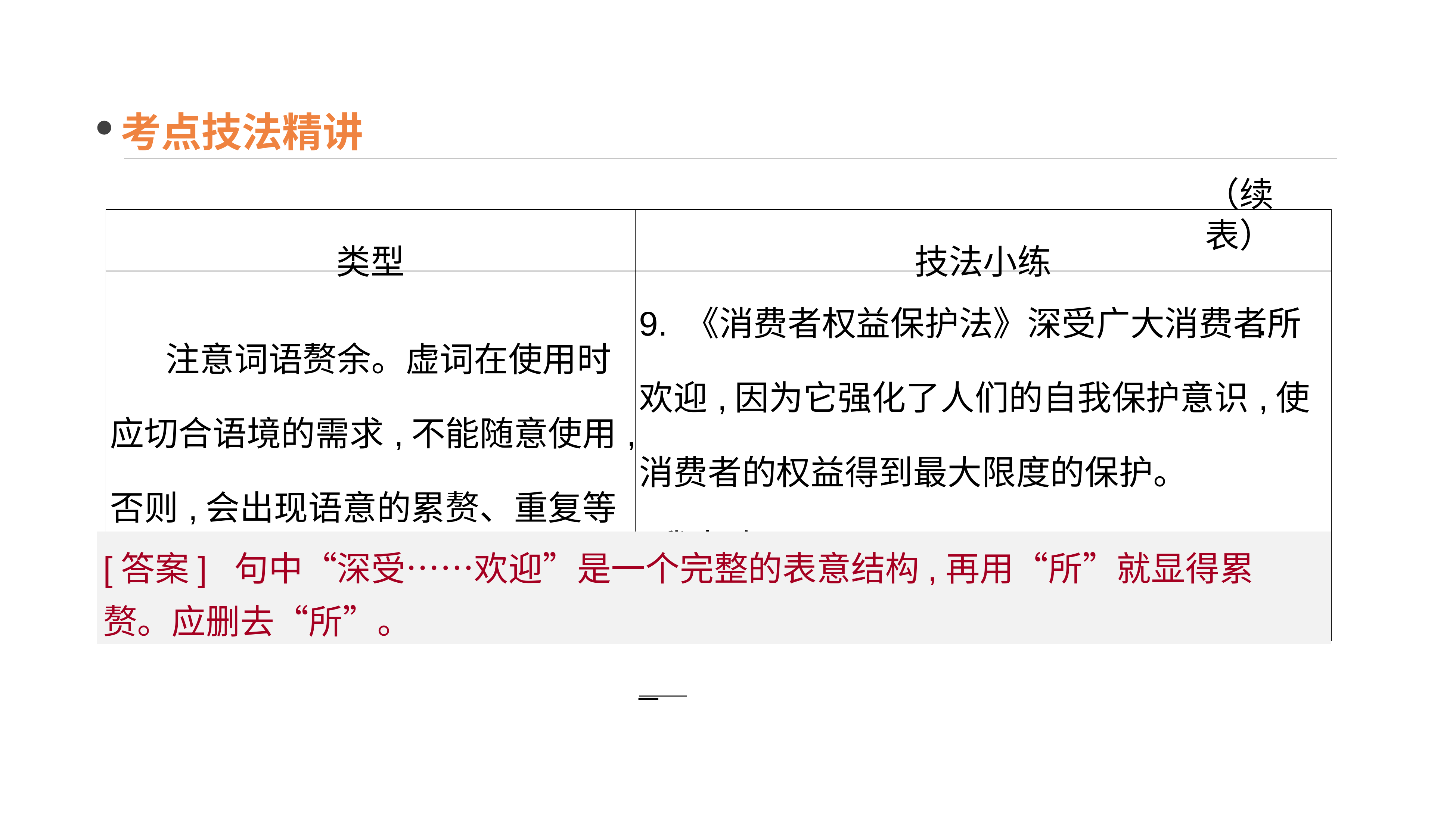

考点技法精讲

（续表）
| 类型 | 技法小练 |
| --- | --- |
| 注意词语赘余。虚词在使用时应切合语境的需求,不能随意使用,否则,会出现语意的累赘、重复等错误,甚至破坏句子的结构 | 9. 《消费者权益保护法》深受广大消费者所欢迎,因为它强化了人们的自我保护意识,使消费者的权益得到最大限度的保护。 [我来改正] \_\_\_\_\_\_\_\_\_\_\_\_\_\_\_\_\_\_\_\_\_\_\_\_\_\_\_\_\_\_\_\_\_ |
·

[答案]  句中“深受……欢迎”是一个完整的表意结构,再用“所”就显得累赘。应删去“所”。